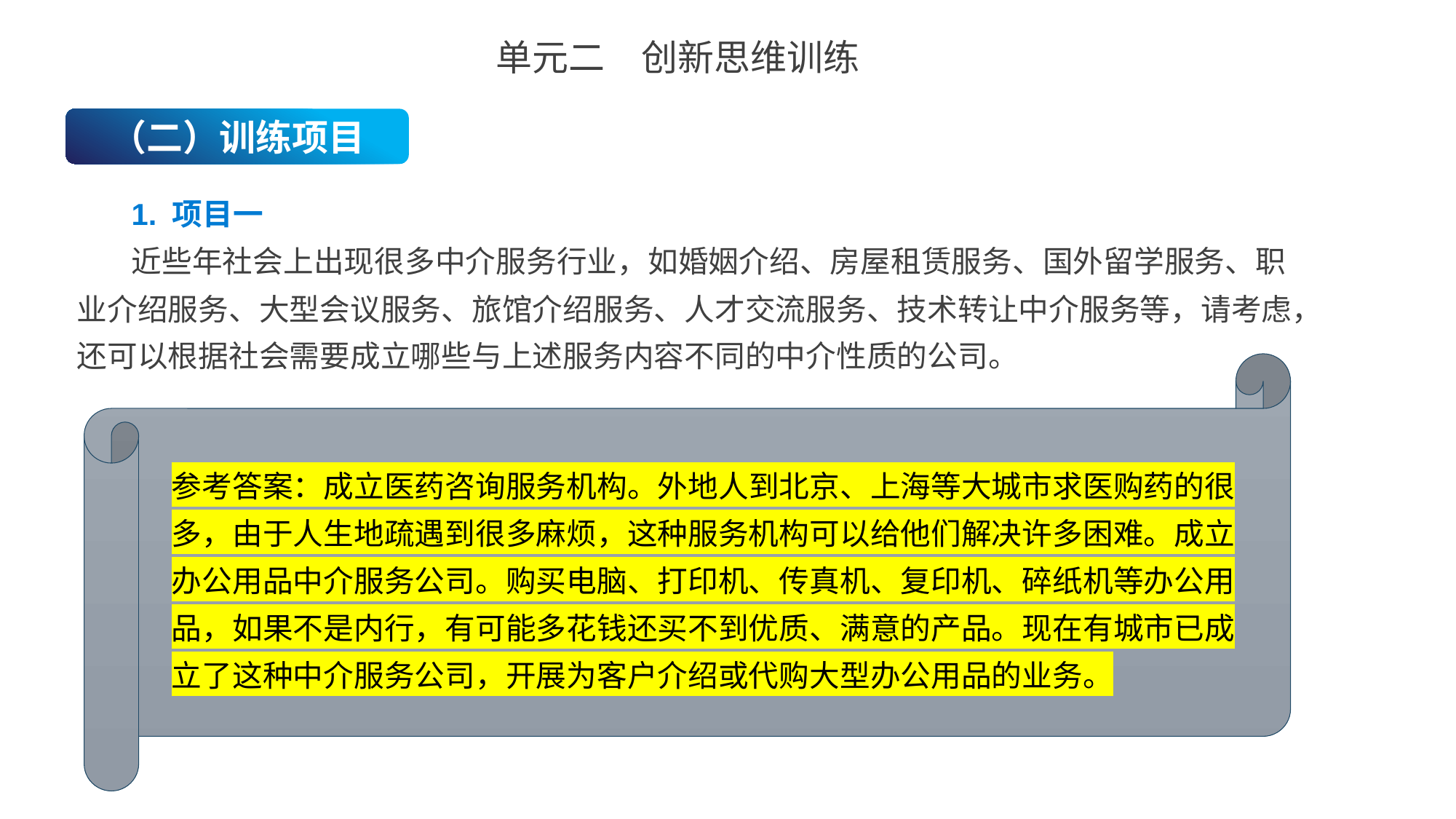

单元二　创新思维训练
（二）训练项目
1. 项目一
近些年社会上出现很多中介服务行业，如婚姻介绍、房屋租赁服务、国外留学服务、职业介绍服务、大型会议服务、旅馆介绍服务、人才交流服务、技术转让中介服务等，请考虑，还可以根据社会需要成立哪些与上述服务内容不同的中介性质的公司。

参考答案：成立医药咨询服务机构。外地人到北京、上海等大城市求医购药的很多，由于人生地疏遇到很多麻烦，这种服务机构可以给他们解决许多困难。成立办公用品中介服务公司。购买电脑、打印机、传真机、复印机、碎纸机等办公用品，如果不是内行，有可能多花钱还买不到优质、满意的产品。现在有城市已成立了这种中介服务公司，开展为客户介绍或代购大型办公用品的业务。